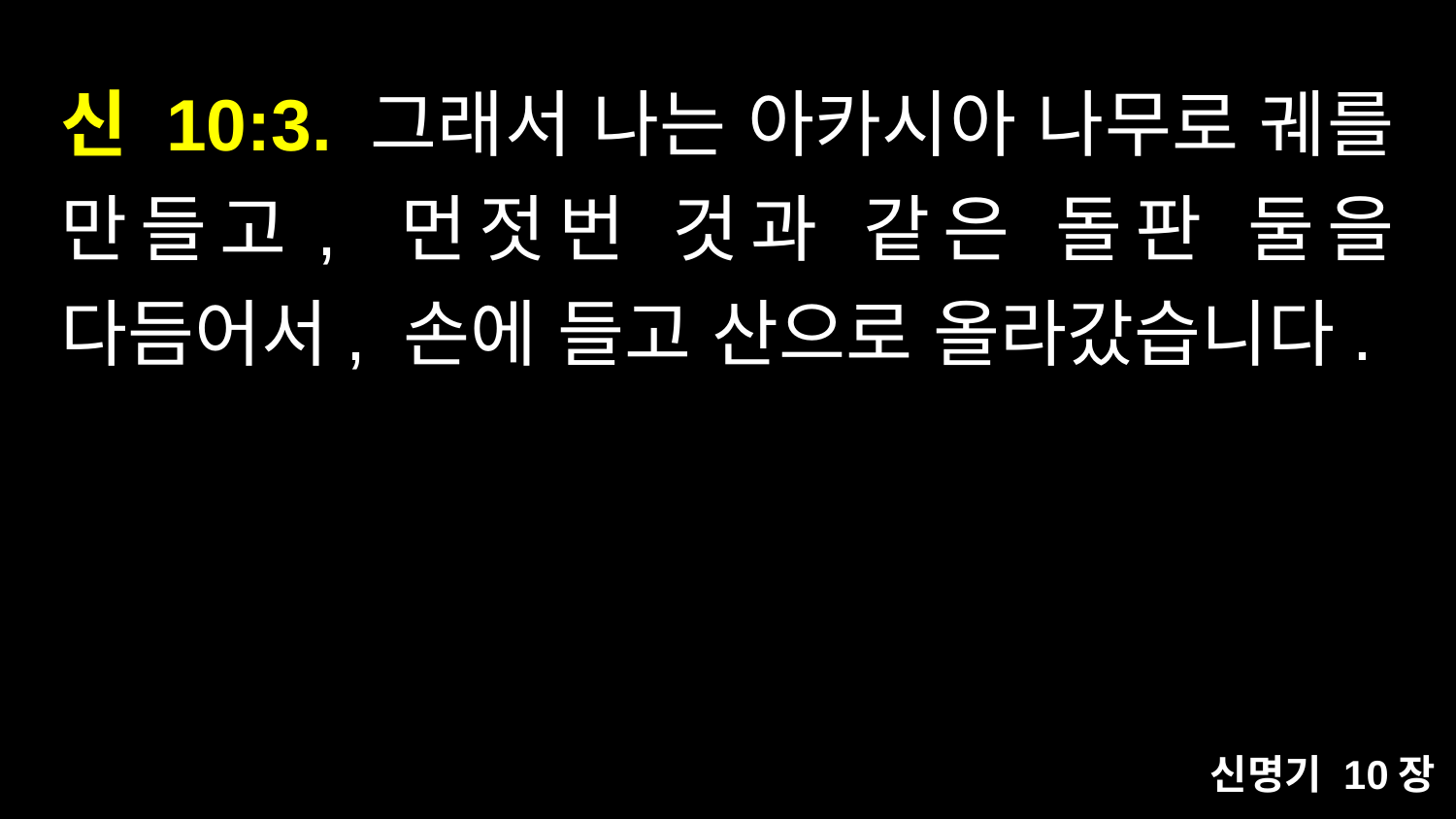

# 신 10:3. 그래서 나는 아카시아 나무로 궤를 만들고, 먼젓번 것과 같은 돌판 둘을 다듬어서, 손에 들고 산으로 올라갔습니다.
신명기 10장